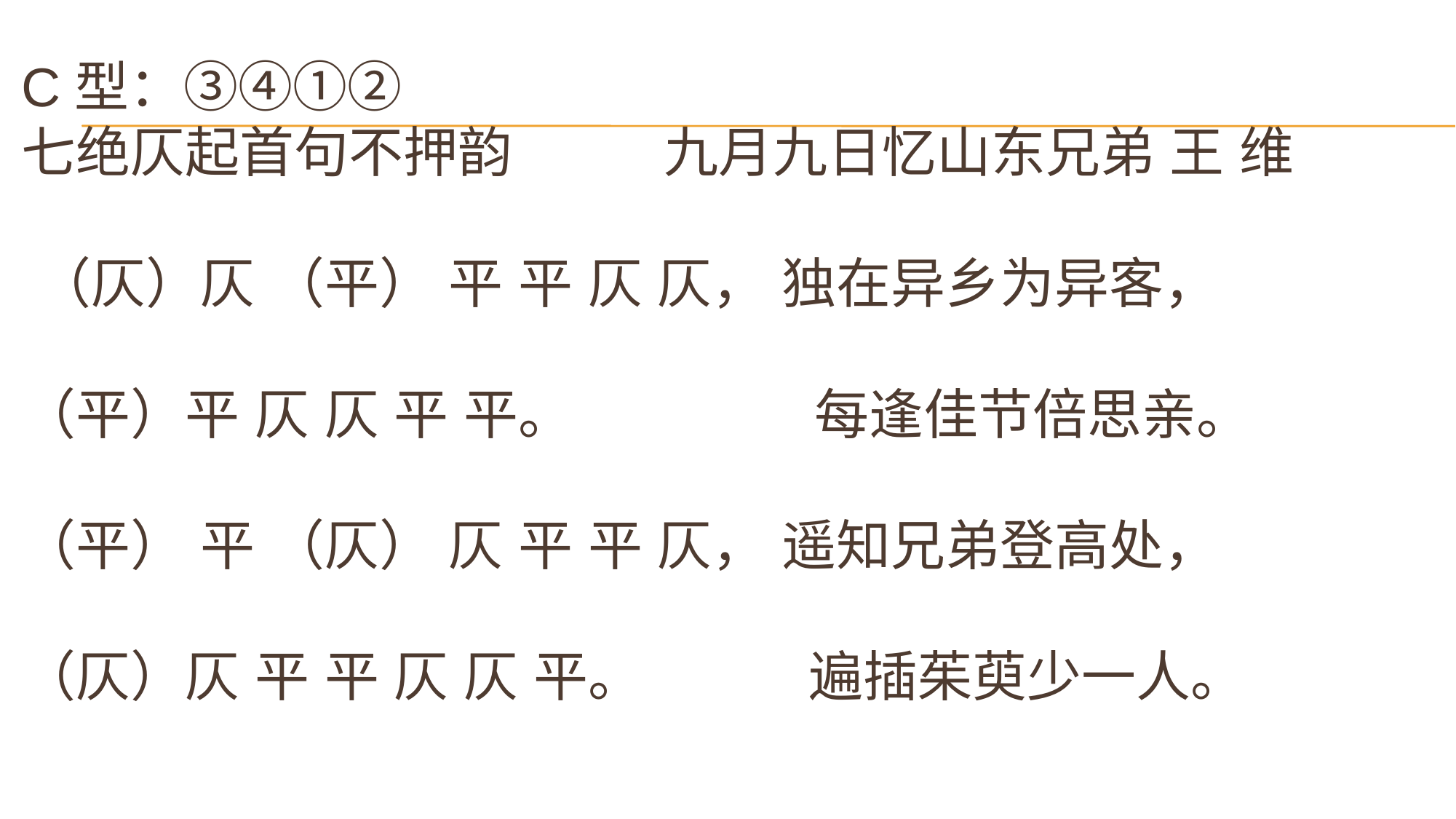

# C型：③④①② 七绝仄起首句不押韵          九月九日忆山东兄弟 王 维  　　　　 （仄）仄 （平） 平 平 仄 仄， 独在异乡为异客， 　　　　 （平）平 仄 仄 平 平。                每逢佳节倍思亲。 　　　　 （平） 平 （仄） 仄 平 平 仄， 遥知兄弟登高处， 　　　　 （仄）仄 平 平 仄 仄 平。           遍插茱萸少一人。